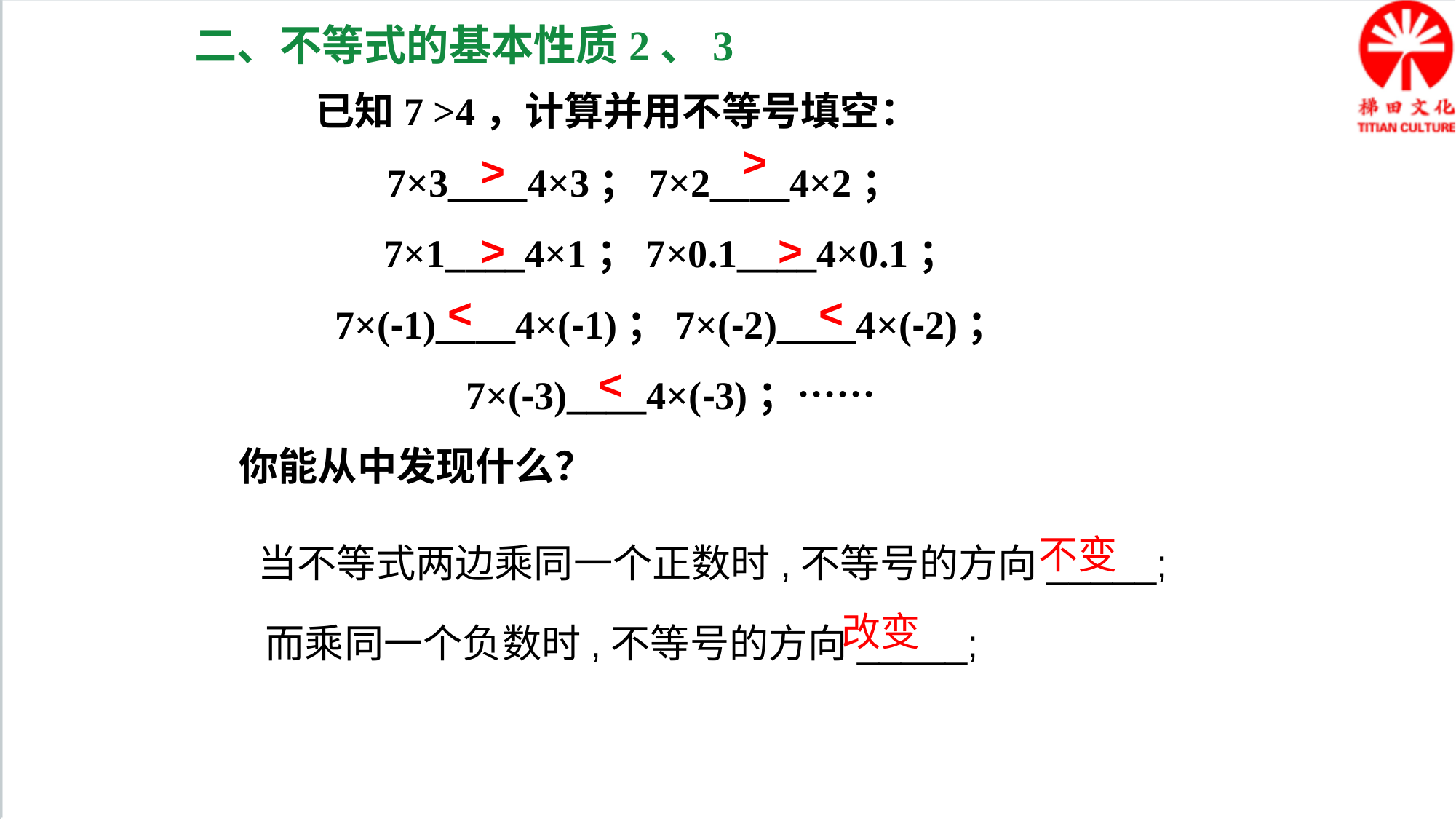

二、不等式的基本性质2、3
        已知7 >4，计算并用不等号填空：
               7×3____4×3；7×2____4×2；
7×1____4×1；7×0.1____4×0.1；
7×(-1)____4×(-1)；7×(-2)____4×(-2)；
7×(-3)____4×(-3)；……
你能从中发现什么？
>
>
>
>
<
<
<
当不等式两边乘同一个正数时,不等号的方向_____;
不变
而乘同一个负数时,不等号的方向_____;
改变